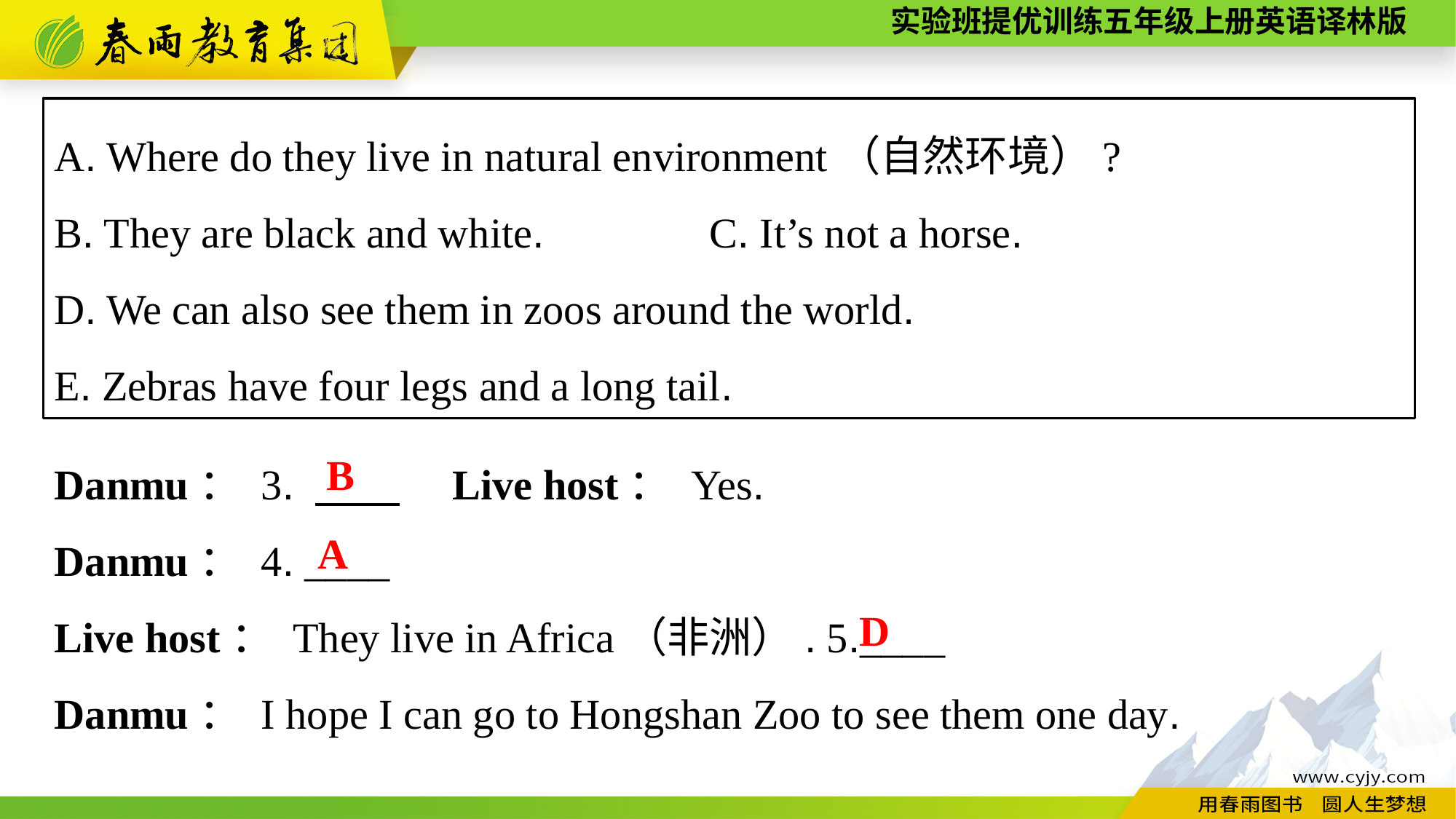

A. Where do they live in natural environment（自然环境）?
B. They are black and white. 		C. It’s not a horse.
D. We can also see them in zoos around the world.
E. Zebras have four legs and a long tail.
Danmu： 3. 　　　Live host： Yes.
Danmu： 4. ____
Live host： They live in Africa（非洲）. 5.____
Danmu： I hope I can go to Hongshan Zoo to see them one day.
B
A
D